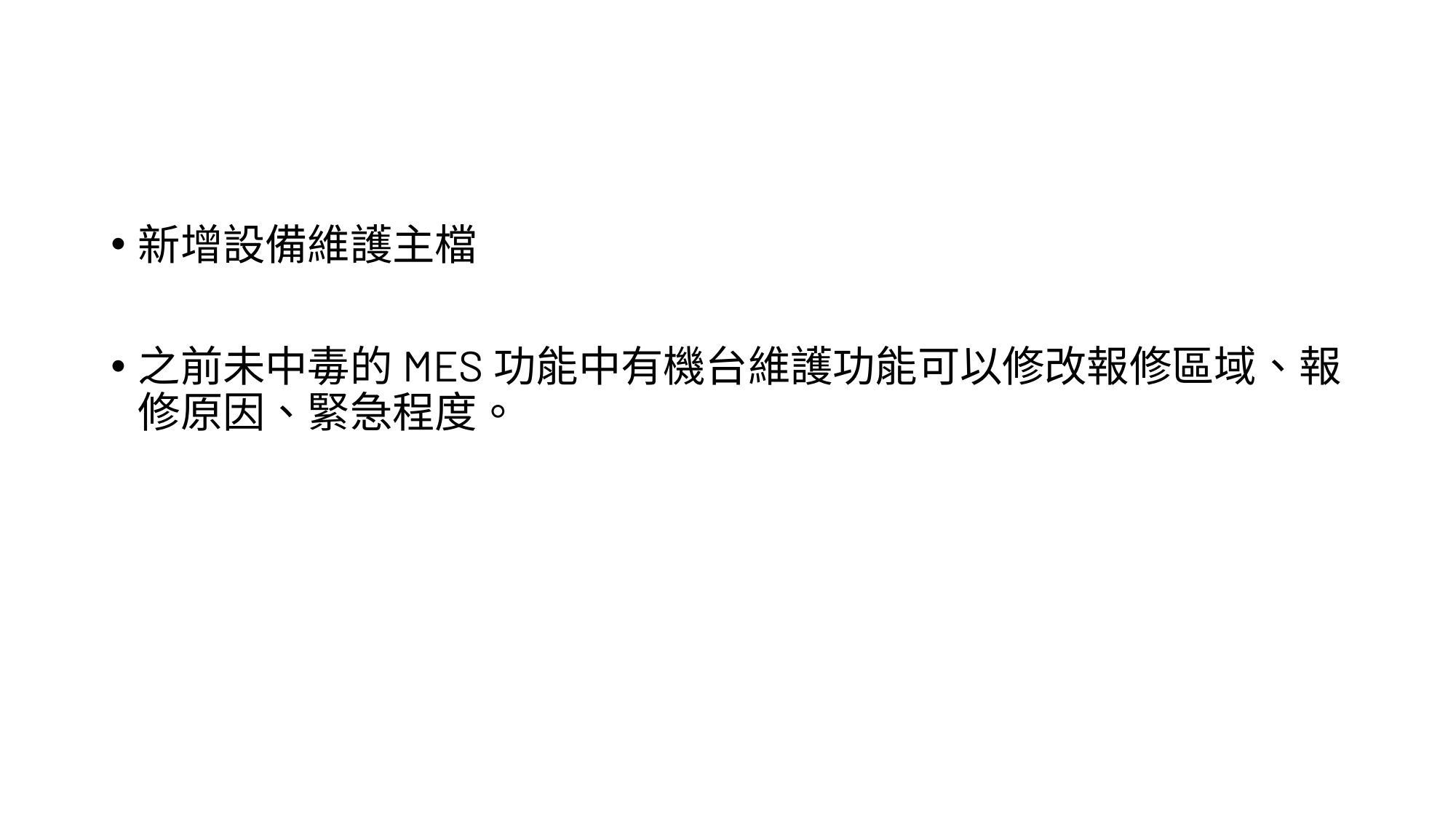

新增設備維護主檔

之前未中毒的MES功能中有機台維護功能可以修改報修區域、報修原因、緊急程度。